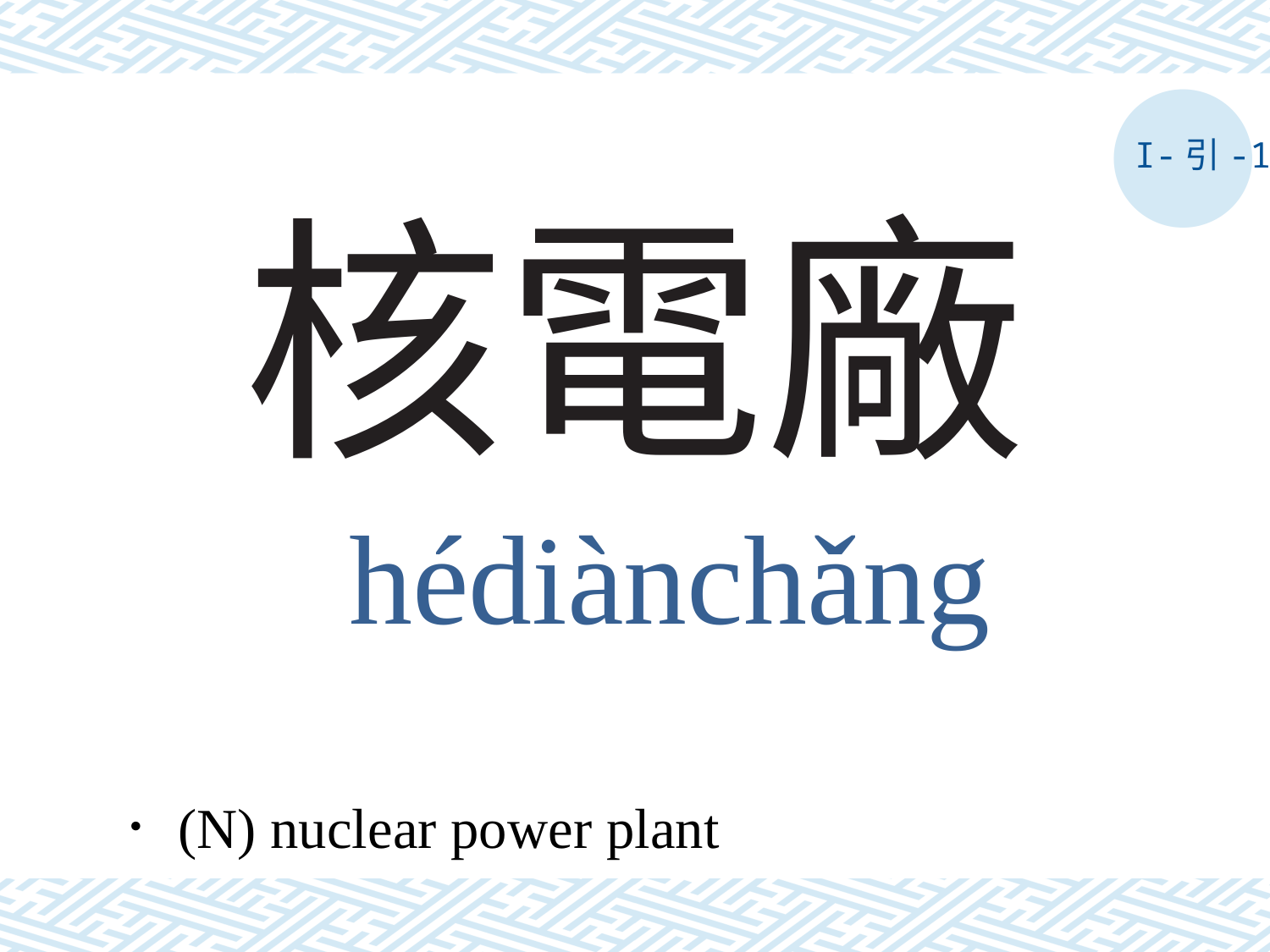

I-引-1

# 核電廠
hédiànchǎng
．(N) nuclear power plant